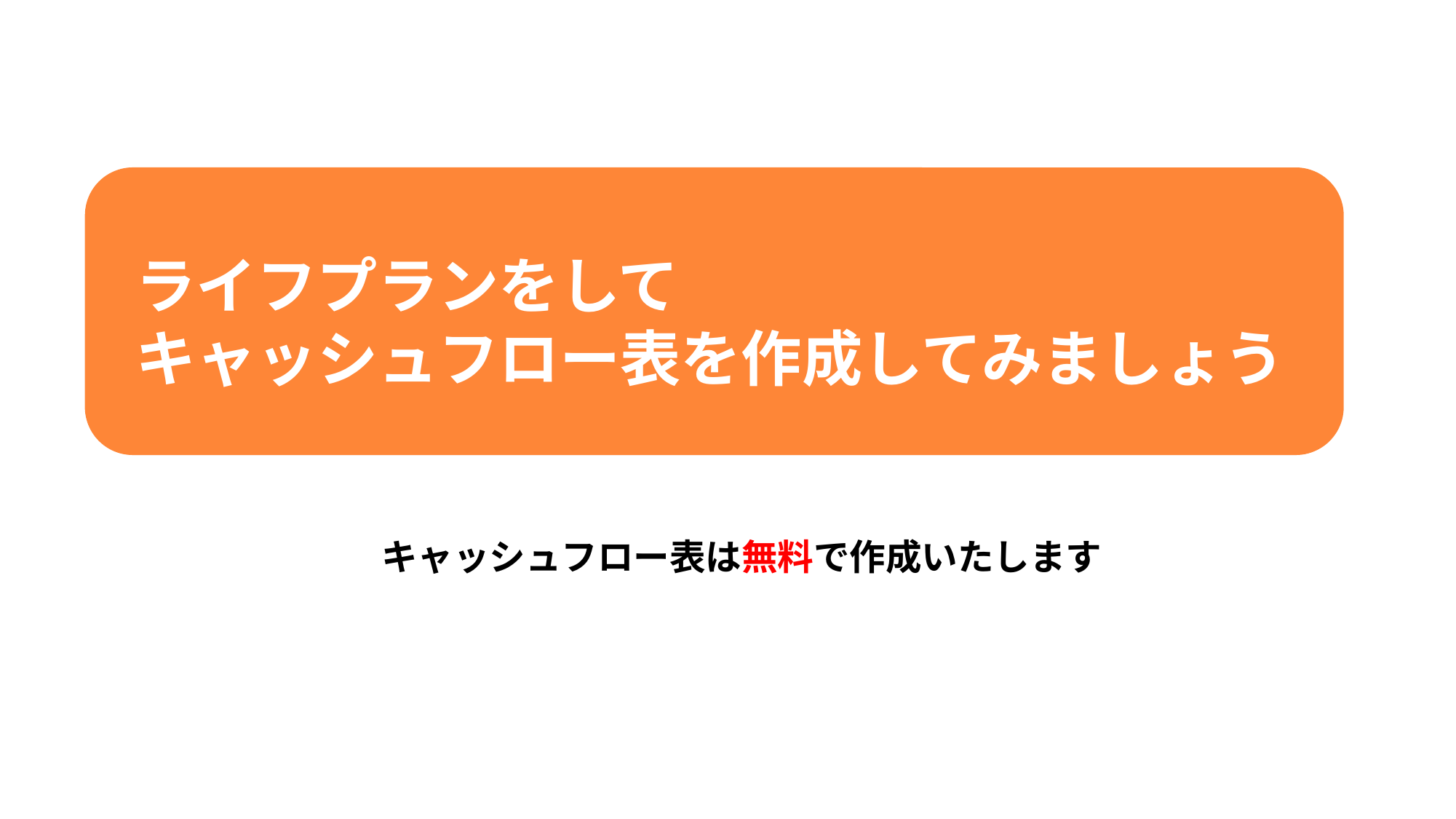

# ライフプランをして キャッシュフロー表を作成してみましょう
キャッシュフロー表は無料で作成いたします